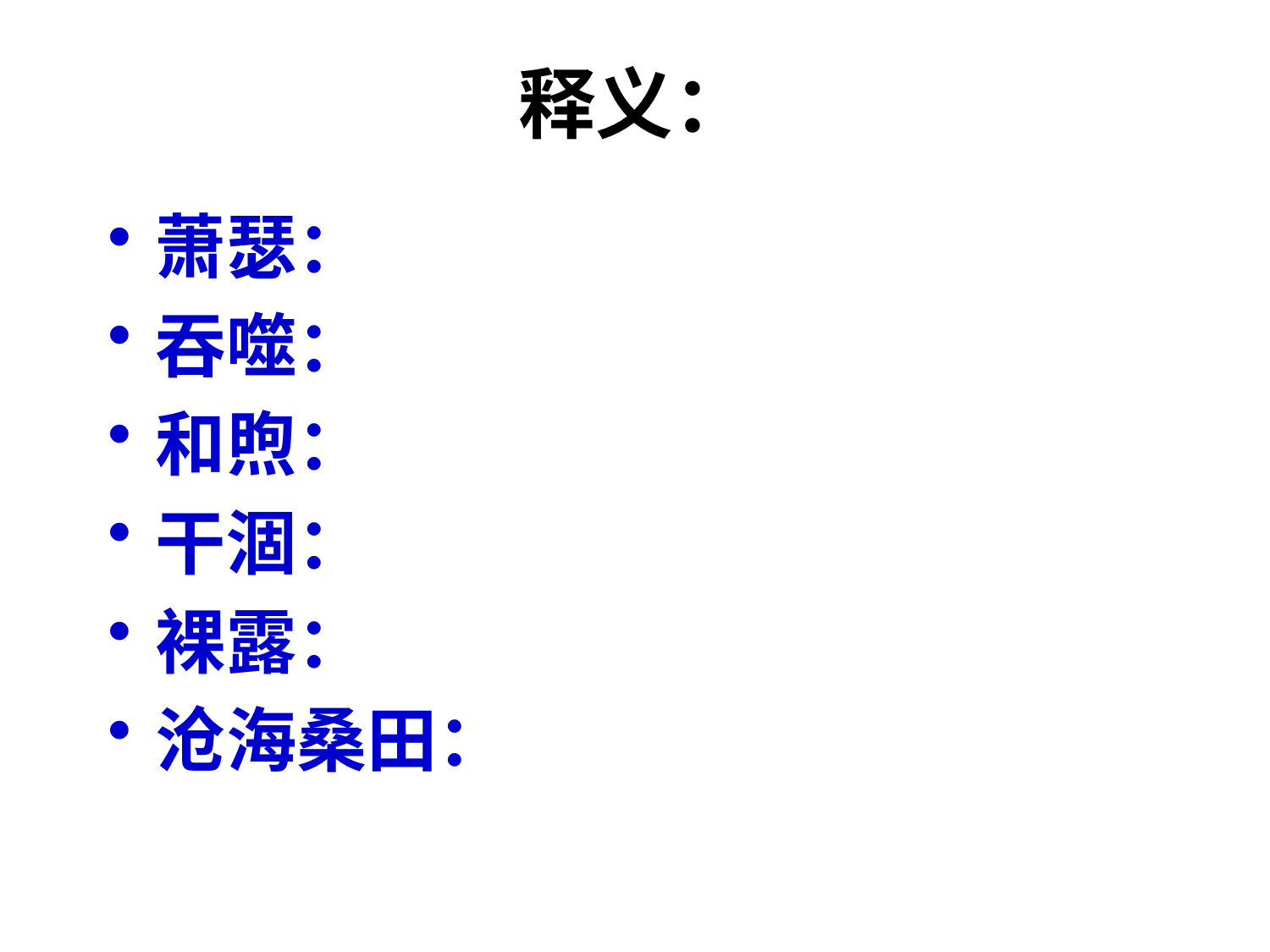

# 释义：
萧瑟：
吞噬：
和煦：
干涸：
裸露：
沧海桑田：